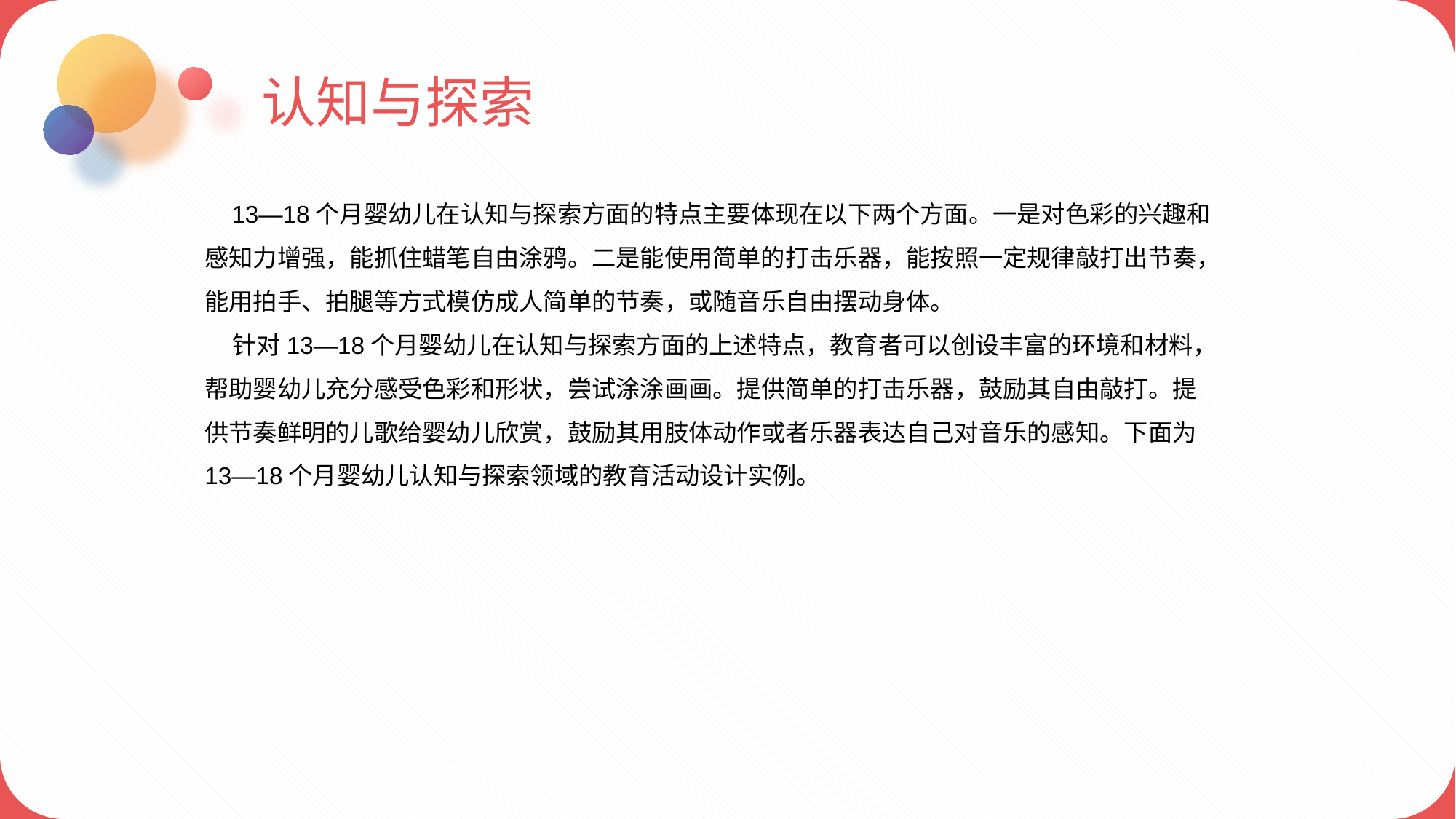

认知与探索
    13—18个月婴幼儿在认知与探索方面的特点主要体现在以下两个方面。一是对色彩的兴趣和感知力增强，能抓住蜡笔自由涂鸦。二是能使用简单的打击乐器，能按照一定规律敲打出节奏，能用拍手、拍腿等方式模仿成人简单的节奏，或随音乐自由摆动身体。
    针对13—18个月婴幼儿在认知与探索方面的上述特点，教育者可以创设丰富的环境和材料，帮助婴幼儿充分感受色彩和形状，尝试涂涂画画。提供简单的打击乐器，鼓励其自由敲打。提供节奏鲜明的儿歌给婴幼儿欣赏，鼓励其用肢体动作或者乐器表达自己对音乐的感知。下面为13—18个月婴幼儿认知与探索领域的教育活动设计实例。